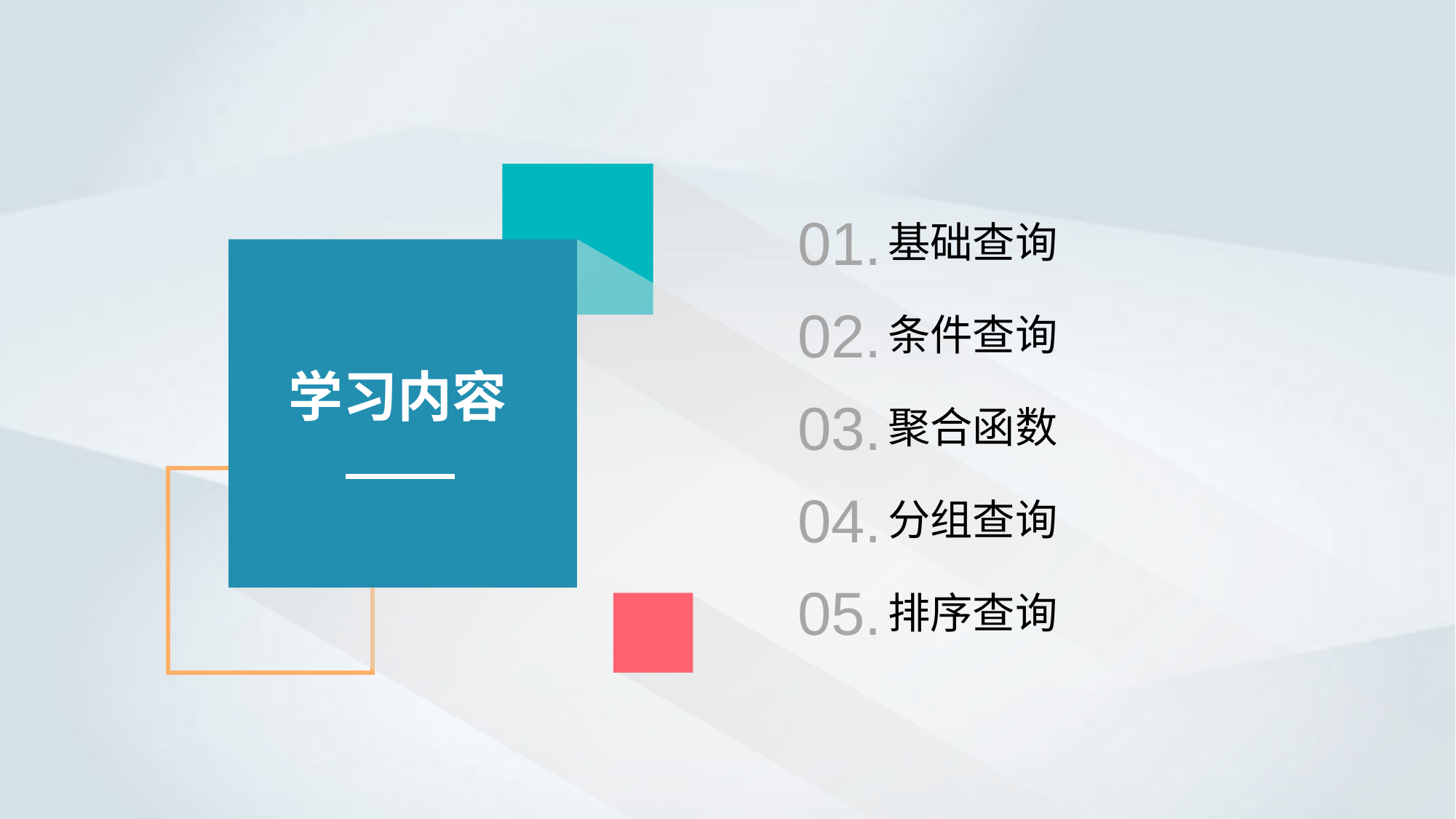

01.
基础查询

02.
条件查询
学习内容
03.
聚合函数

04.
分组查询
05.
排序查询